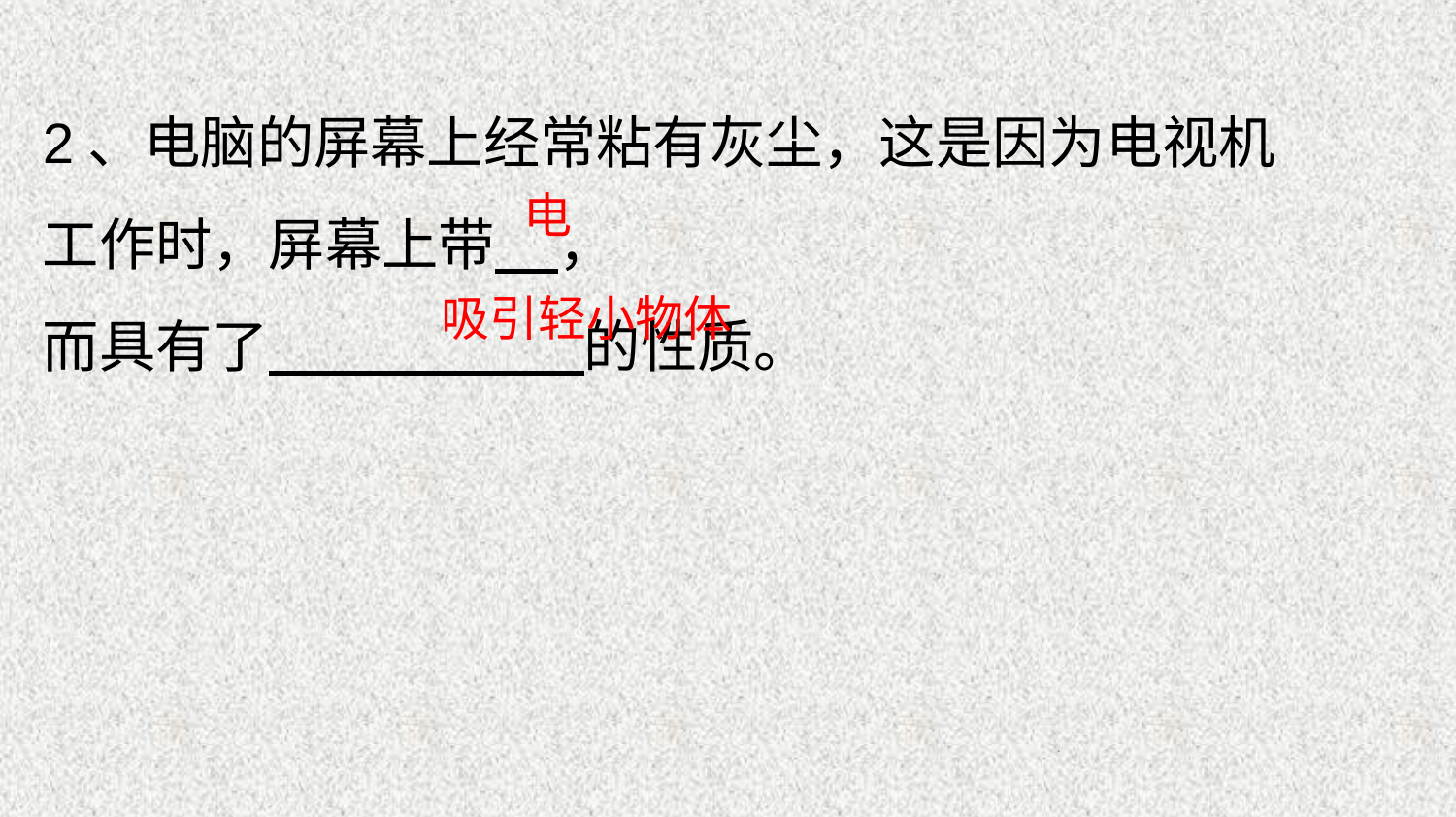

2、电脑的屏幕上经常粘有灰尘，这是因为电视机工作时，屏幕上带     ，
而具有了                         的性质。
电
吸引轻小物体
22